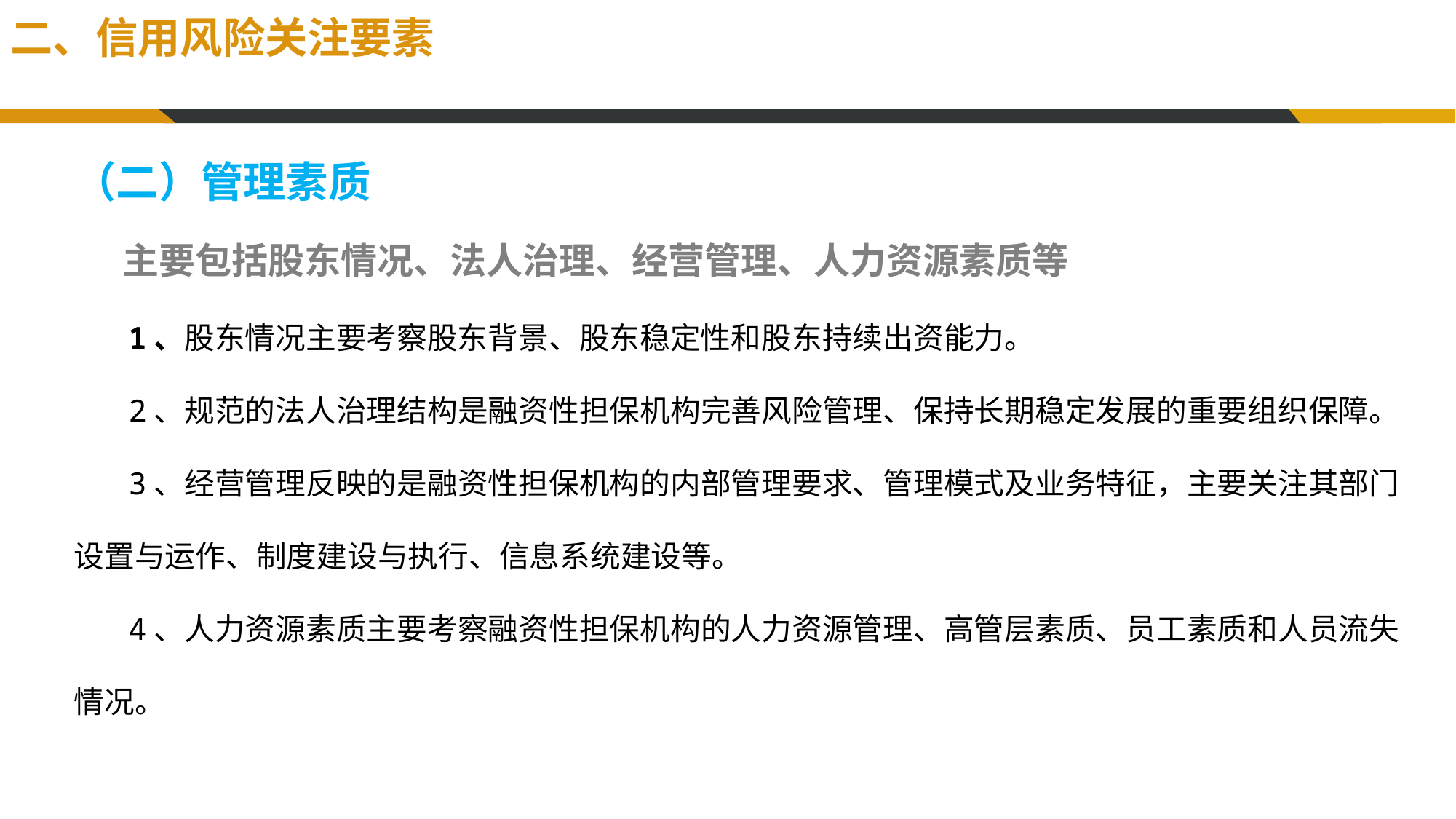

二、信用风险关注要素
（二）管理素质
    主要包括股东情况、法人治理、经营管理、人力资源素质等
   1、股东情况主要考察股东背景、股东稳定性和股东持续出资能力。
   2、规范的法人治理结构是融资性担保机构完善风险管理、保持长期稳定发展的重要组织保障。
   3、经营管理反映的是融资性担保机构的内部管理要求、管理模式及业务特征，主要关注其部门设置与运作、制度建设与执行、信息系统建设等。
   4、人力资源素质主要考察融资性担保机构的人力资源管理、高管层素质、员工素质和人员流失情况。